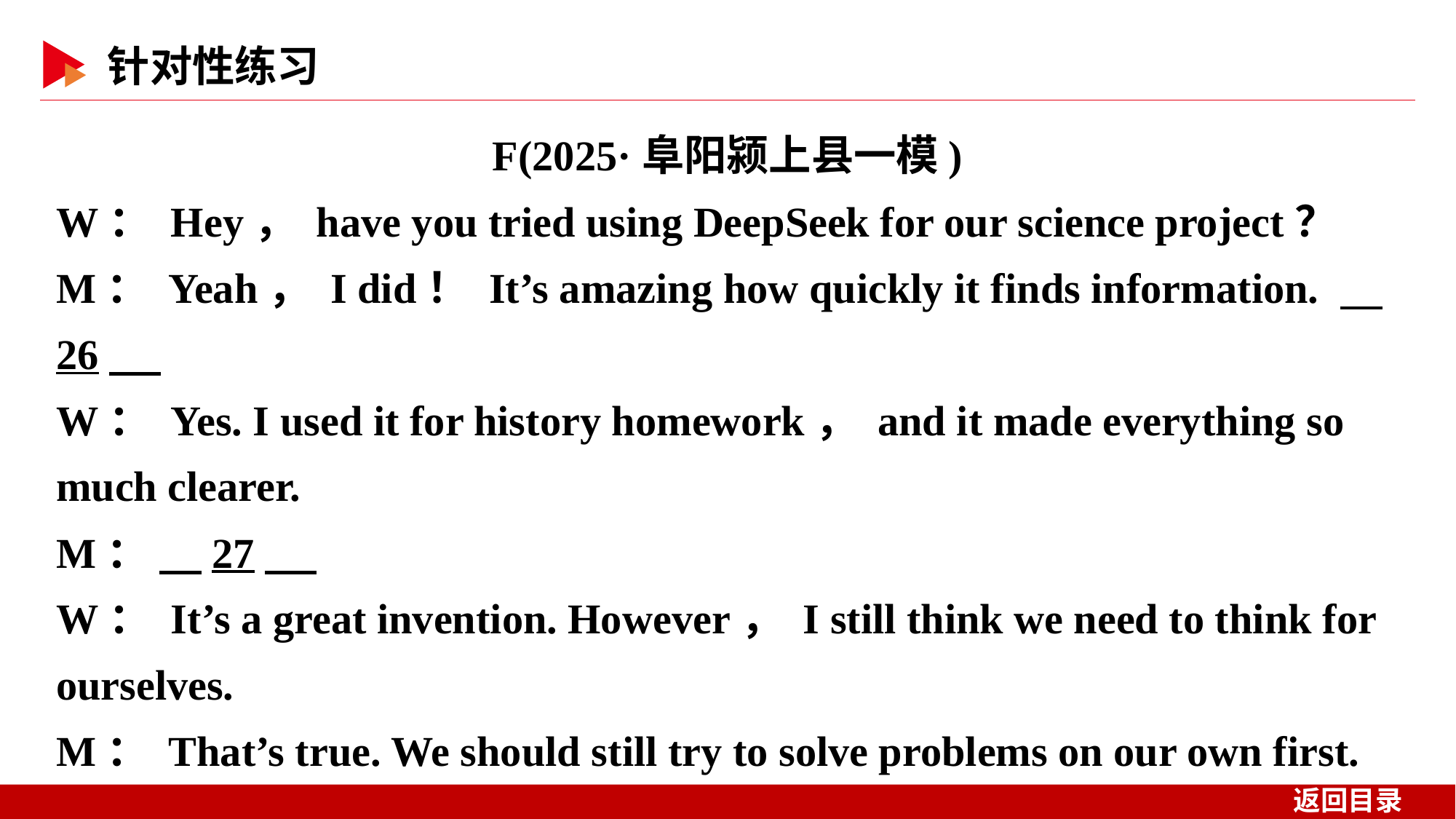

F(2025·阜阳颍上县一模)
W： Hey， have you tried using DeepSeek for our science project？
M： Yeah， I did！ It’s amazing how quickly it finds information. 　26
W： Yes. I used it for history homework， and it made everything so much clearer.
M： 　27
W： It’s a great invention. However， I still think we need to think for ourselves.
M： That’s true. We should still try to solve problems on our own first.